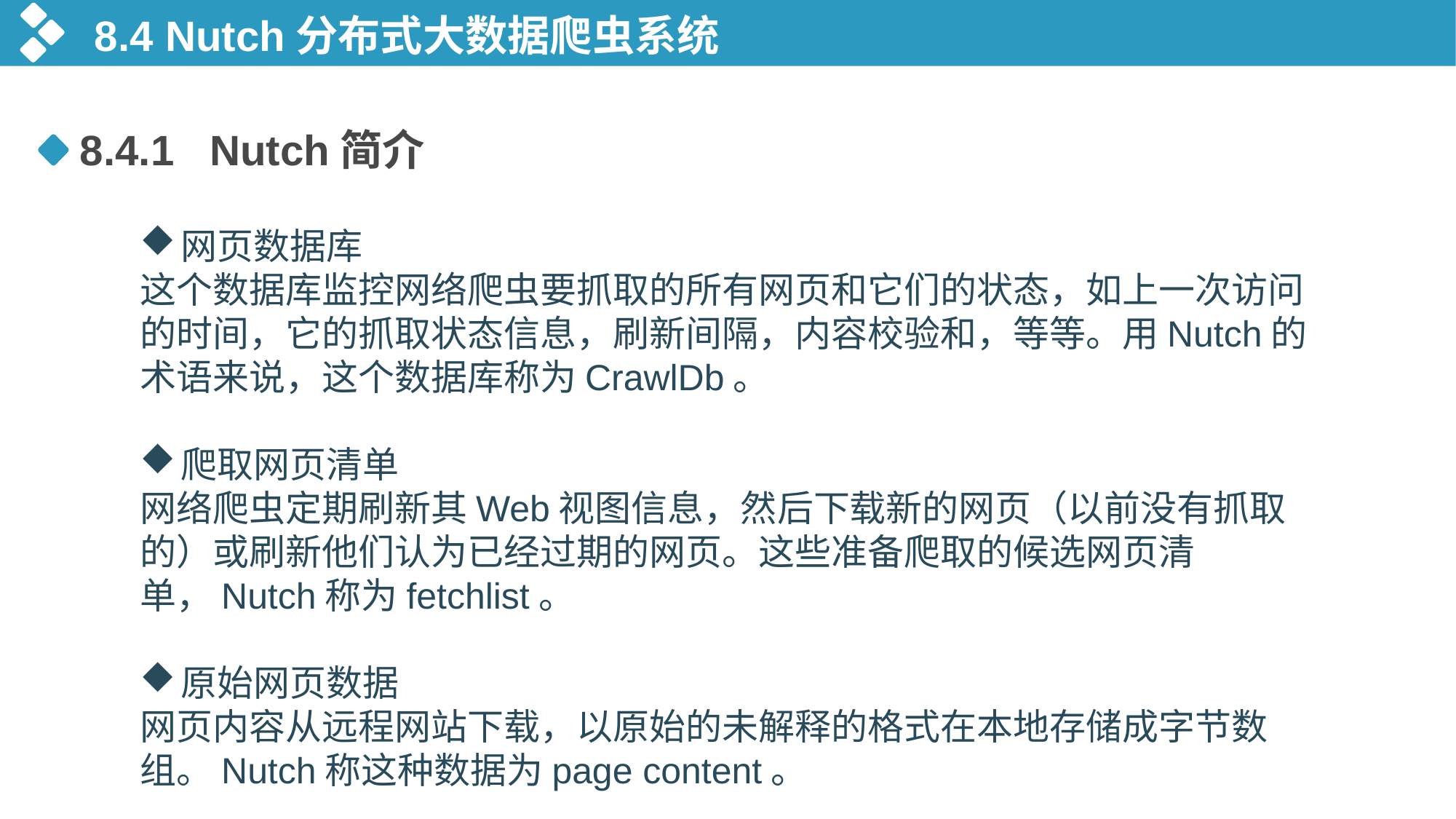

8.4 Nutch分布式大数据爬虫系统

8.4.1   Nutch简介

网页数据库
这个数据库监控网络爬虫要抓取的所有网页和它们的状态，如上一次访问的时间，它的抓取状态信息，刷新间隔，内容校验和，等等。用Nutch的术语来说，这个数据库称为CrawlDb。

爬取网页清单
网络爬虫定期刷新其Web视图信息，然后下载新的网页（以前没有抓取的）或刷新他们认为已经过期的网页。这些准备爬取的候选网页清单，Nutch称为fetchlist。

原始网页数据
网页内容从远程网站下载，以原始的未解释的格式在本地存储成字节数组。Nutch称这种数据为page content。